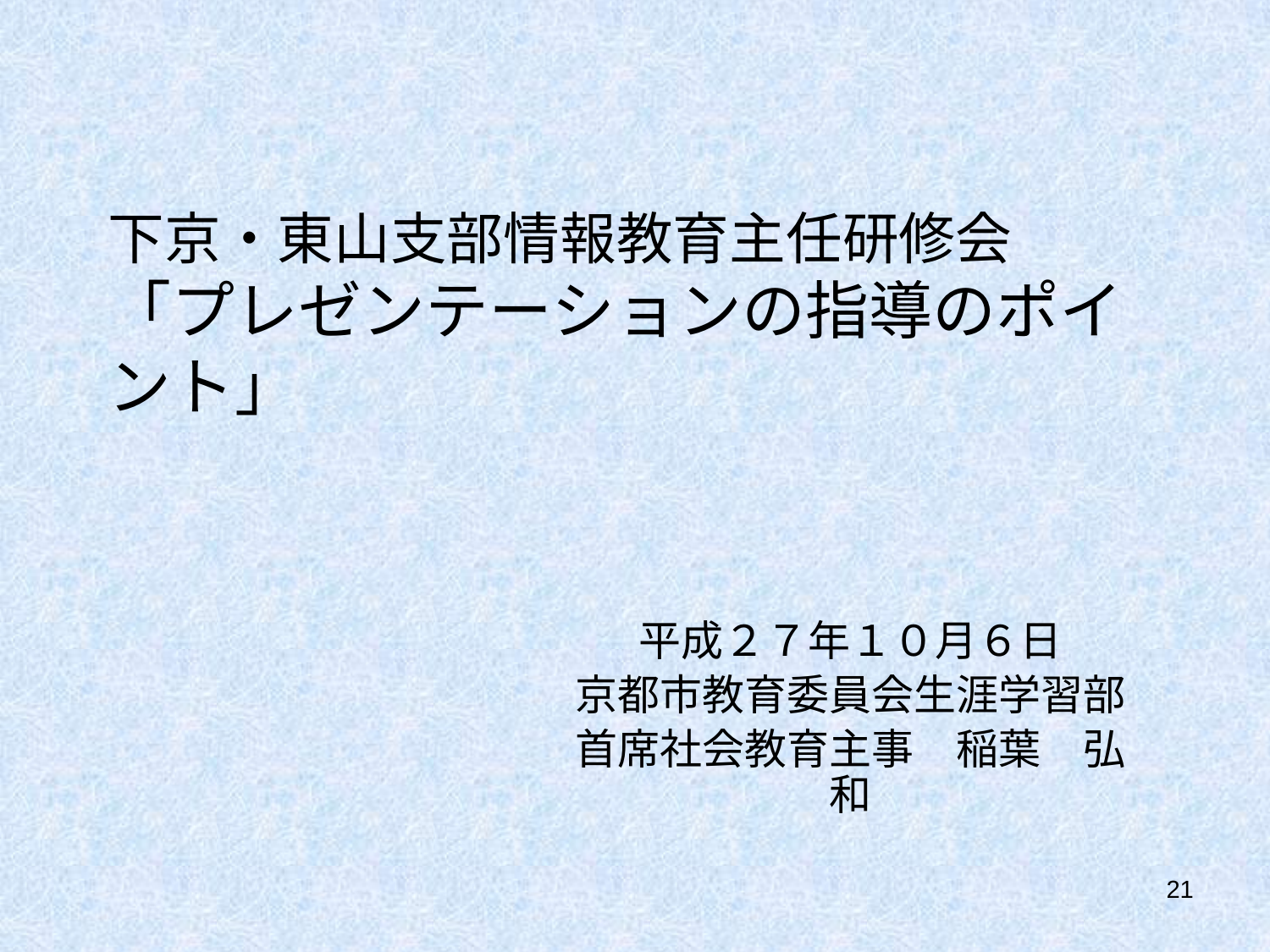

# 下京・東山支部情報教育主任研修会 「プレゼンテーションの指導のポイント」
平成２７年１０月６日
京都市教育委員会生涯学習部
首席社会教育主事　稲葉　弘和
21